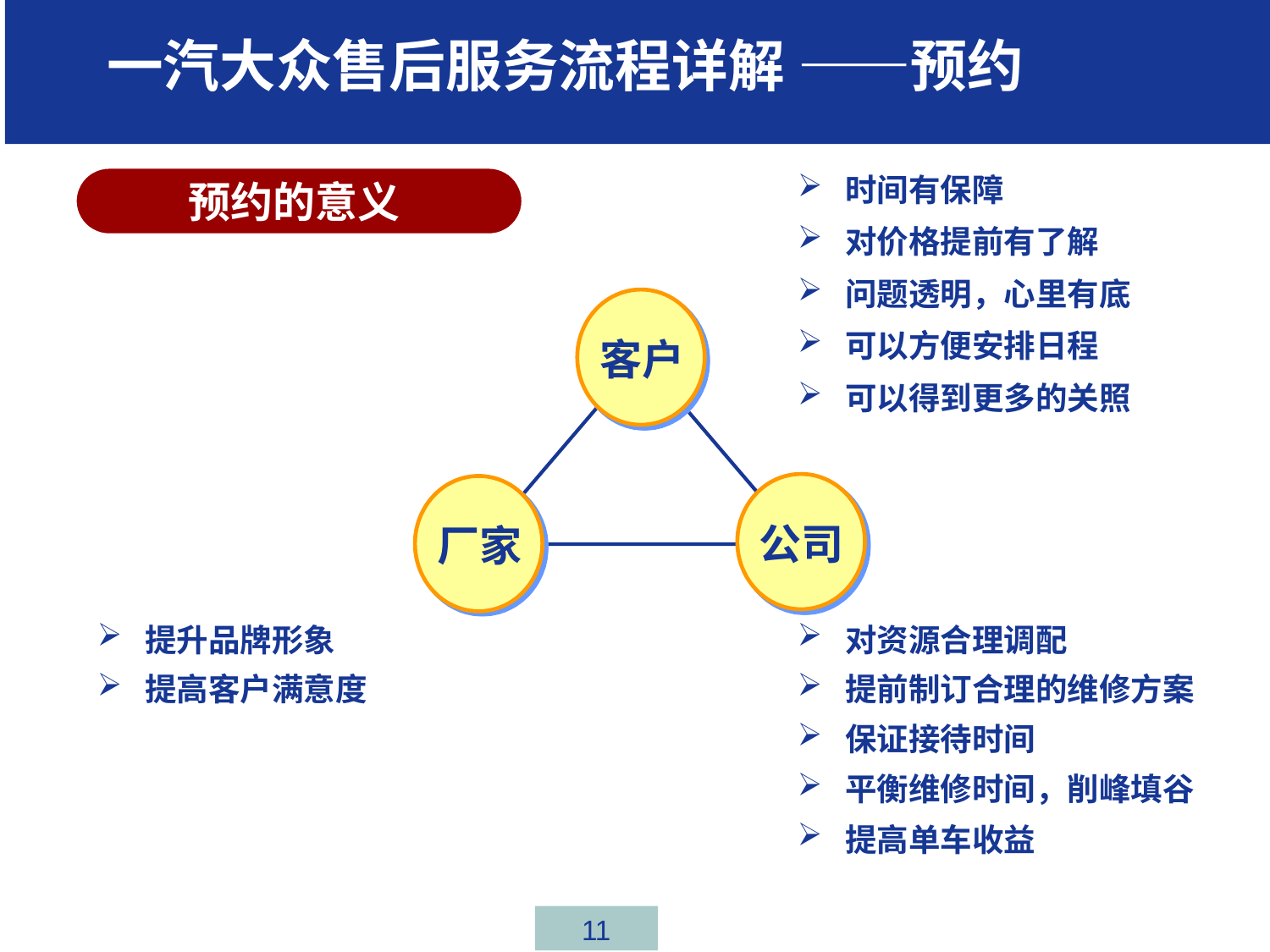

# 一汽大众售后服务流程详解 ——预约
时间有保障
对价格提前有了解
问题透明，心里有底
可以方便安排日程
可以得到更多的关照
预约的意义

客户

公司
厂家
提升品牌形象
提高客户满意度
对资源合理调配
提前制订合理的维修方案
保证接待时间
平衡维修时间，削峰填谷
提高单车收益
11